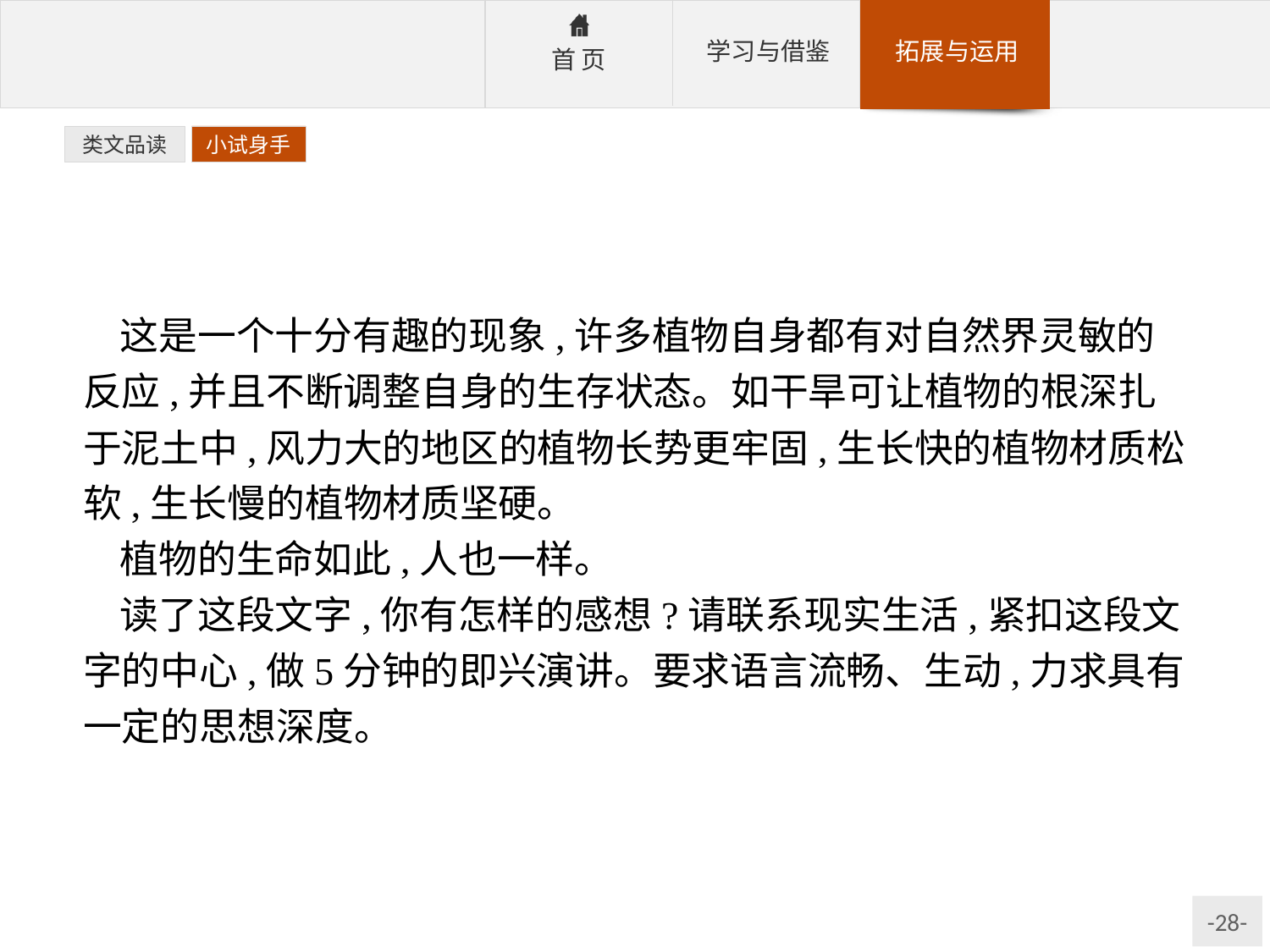

类文品读
小试身手
这是一个十分有趣的现象,许多植物自身都有对自然界灵敏的反应,并且不断调整自身的生存状态。如干旱可让植物的根深扎于泥土中,风力大的地区的植物长势更牢固,生长快的植物材质松软,生长慢的植物材质坚硬。
植物的生命如此,人也一样。
读了这段文字,你有怎样的感想?请联系现实生活,紧扣这段文字的中心,做5分钟的即兴演讲。要求语言流畅、生动,力求具有一定的思想深度。